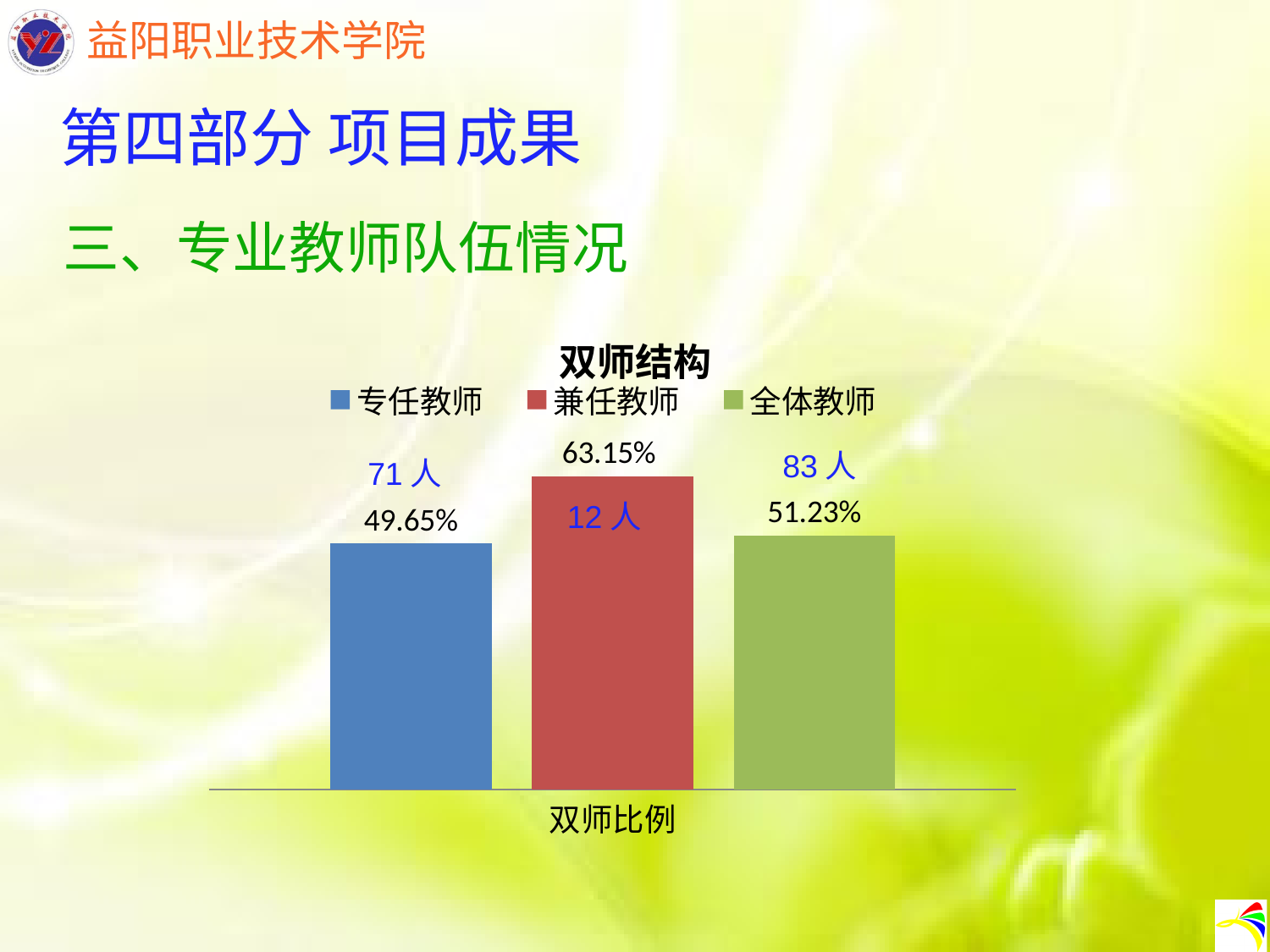

第四部分 项目成果
三、专业教师队伍情况

### Chart: 双师结构

| Category | 专任教师 | 兼任教师 | 全体教师 |
|---|---|---|---|
| 双师比例 | 0.4965 | 0.6315 | 0.5123 |
83人
71人
12人